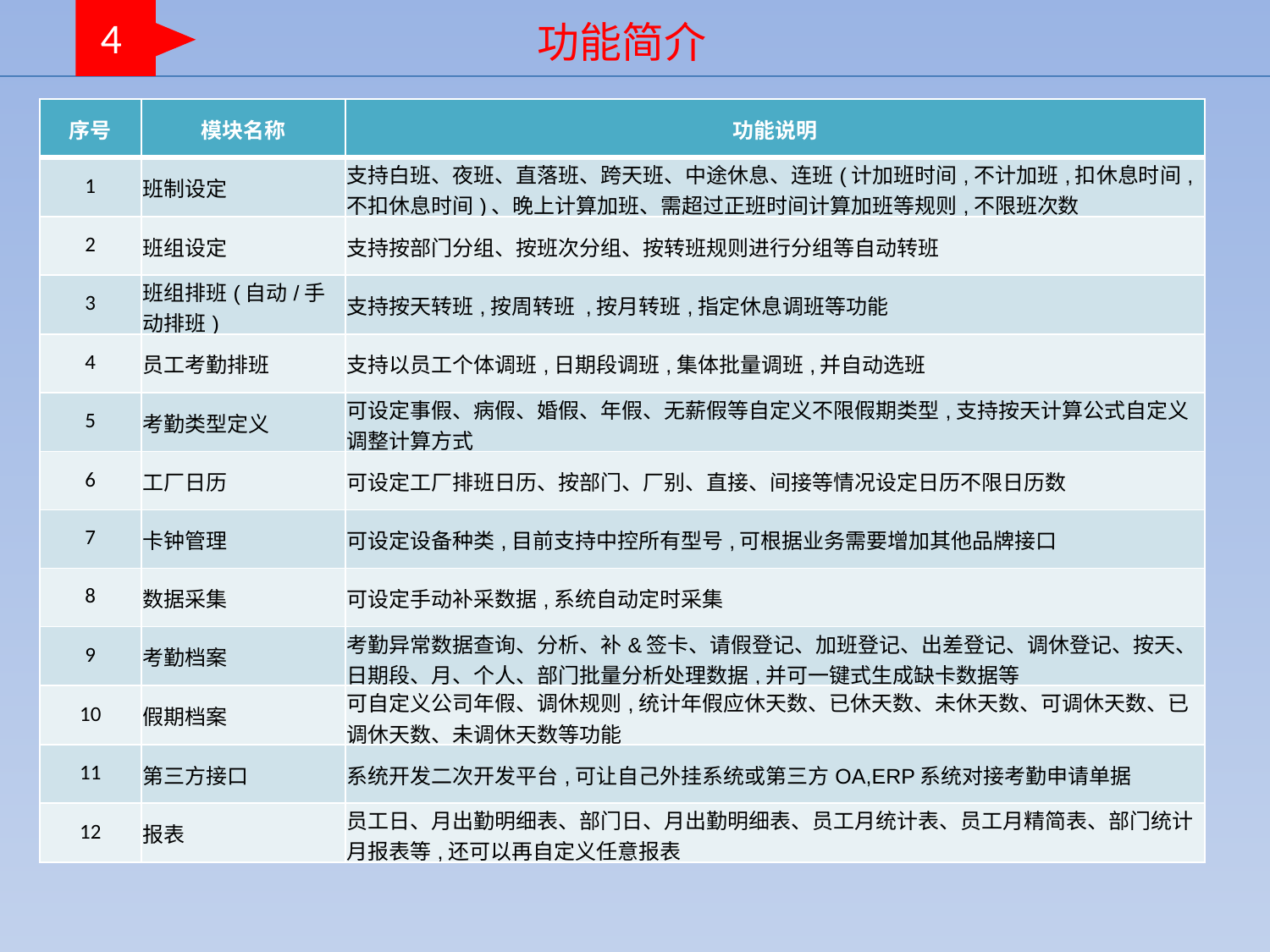

4
功能简介

| 序号 | 模块名称 | 功能说明 |
| --- | --- | --- |
| 1 | 班制设定 | 支持白班、夜班、直落班、跨天班、中途休息、连班(计加班时间,不计加班,扣休息时间,不扣休息时间)、晚上计算加班、需超过正班时间计算加班等规则,不限班次数 |
| 2 | 班组设定 | 支持按部门分组、按班次分组、按转班规则进行分组等自动转班 |
| 3 | 班组排班(自动/手动排班) | 支持按天转班,按周转班 ,按月转班,指定休息调班等功能 |
| 4 | 员工考勤排班 | 支持以员工个体调班,日期段调班,集体批量调班,并自动选班 |
| 5 | 考勤类型定义 | 可设定事假、病假、婚假、年假、无薪假等自定义不限假期类型,支持按天计算公式自定义调整计算方式 |
| 6 | 工厂日历 | 可设定工厂排班日历、按部门、厂别、直接、间接等情况设定日历不限日历数 |
| 7 | 卡钟管理 | 可设定设备种类,目前支持中控所有型号,可根据业务需要增加其他品牌接口 |
| 8 | 数据采集 | 可设定手动补采数据,系统自动定时采集 |
| 9 | 考勤档案 | 考勤异常数据查询、分析、补&签卡、请假登记、加班登记、出差登记、调休登记、按天、日期段、月、个人、部门批量分析处理数据,并可一键式生成缺卡数据等 |
| 10 | 假期档案 | 可自定义公司年假、调休规则,统计年假应休天数、已休天数、未休天数、可调休天数、已调休天数、未调休天数等功能 |
| 11 | 第三方接口 | 系统开发二次开发平台,可让自己外挂系统或第三方OA,ERP系统对接考勤申请单据 |
| 12 | 报表 | 员工日、月出勤明细表、部门日、月出勤明细表、员工月统计表、员工月精简表、部门统计月报表等,还可以再自定义任意报表 |